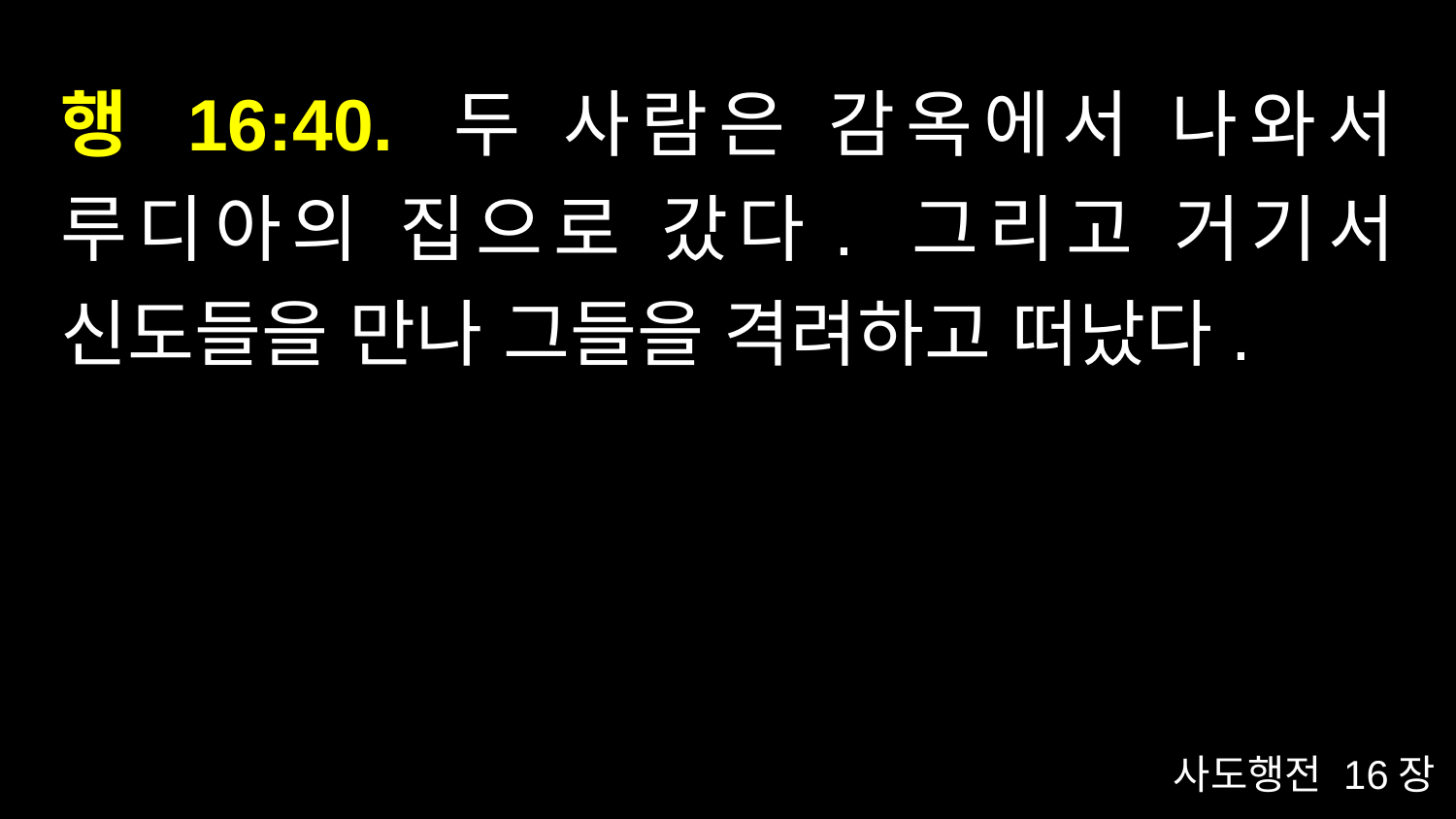

# 행 16:40. 두 사람은 감옥에서 나와서 루디아의 집으로 갔다. 그리고 거기서 신도들을 만나 그들을 격려하고 떠났다.
사도행전 16장